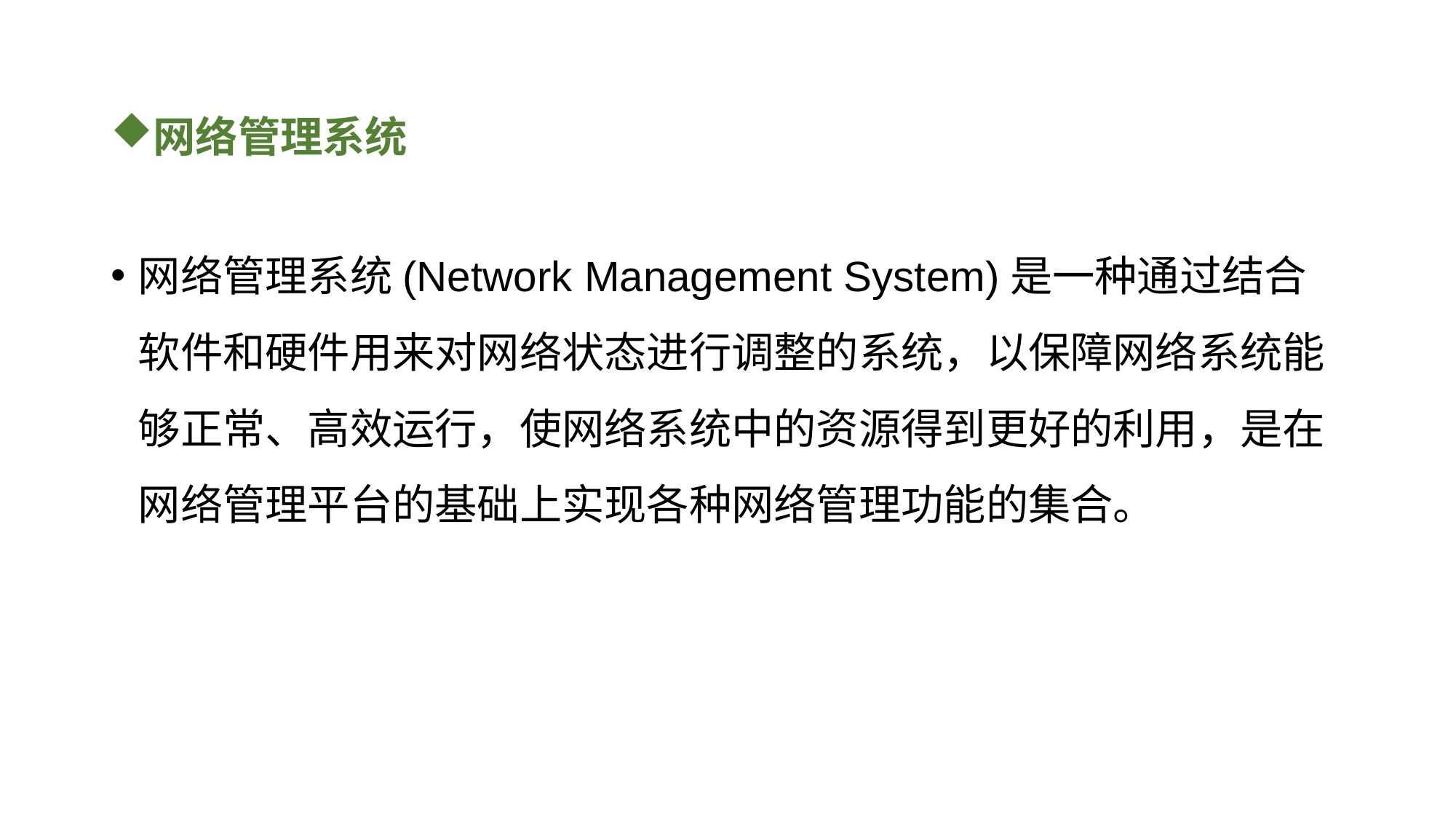

# 网络管理系统
网络管理系统(Network Management System)是一种通过结合软件和硬件用来对网络状态进行调整的系统，以保障网络系统能够正常、高效运行，使网络系统中的资源得到更好的利用，是在网络管理平台的基础上实现各种网络管理功能的集合。